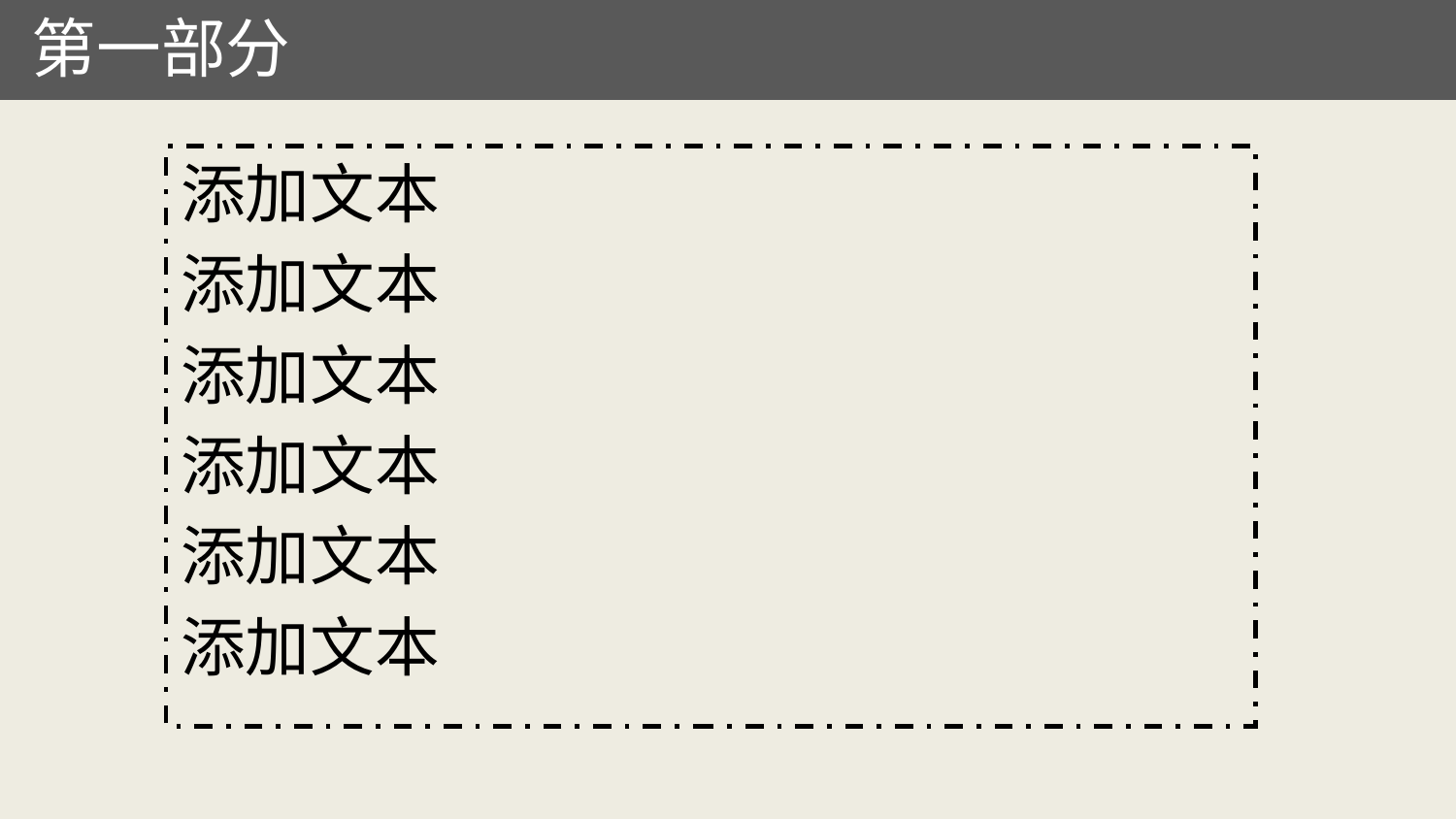

第一部分
添加文本
添加文本
添加文本
添加文本
添加文本
添加文本